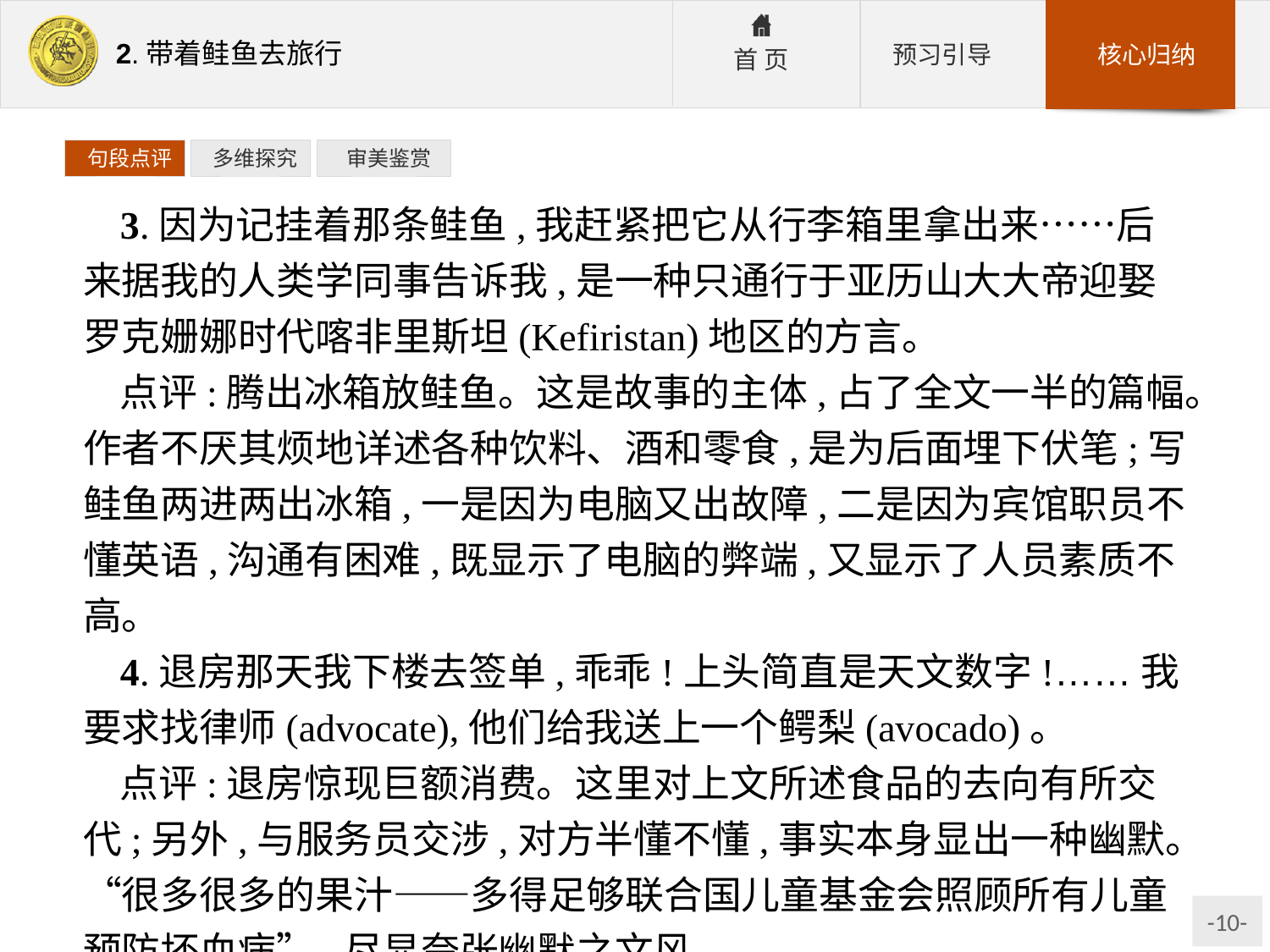

句段点评
 多维探究
 审美鉴赏
3.因为记挂着那条鲑鱼,我赶紧把它从行李箱里拿出来……后来据我的人类学同事告诉我,是一种只通行于亚历山大大帝迎娶罗克姗娜时代喀非里斯坦(Kefiristan)地区的方言。
点评:腾出冰箱放鲑鱼。这是故事的主体,占了全文一半的篇幅。作者不厌其烦地详述各种饮料、酒和零食,是为后面埋下伏笔;写鲑鱼两进两出冰箱,一是因为电脑又出故障,二是因为宾馆职员不懂英语,沟通有困难,既显示了电脑的弊端,又显示了人员素质不高。
4.退房那天我下楼去签单,乖乖!上头简直是天文数字!……我要求找律师(advocate),他们给我送上一个鳄梨(avocado)。
点评:退房惊现巨额消费。这里对上文所述食品的去向有所交代;另外,与服务员交涉,对方半懂不懂,事实本身显出一种幽默。“很多很多的果汁——多得足够联合国儿童基金会照顾所有儿童预防坏血病”,尽显夸张幽默之文风。